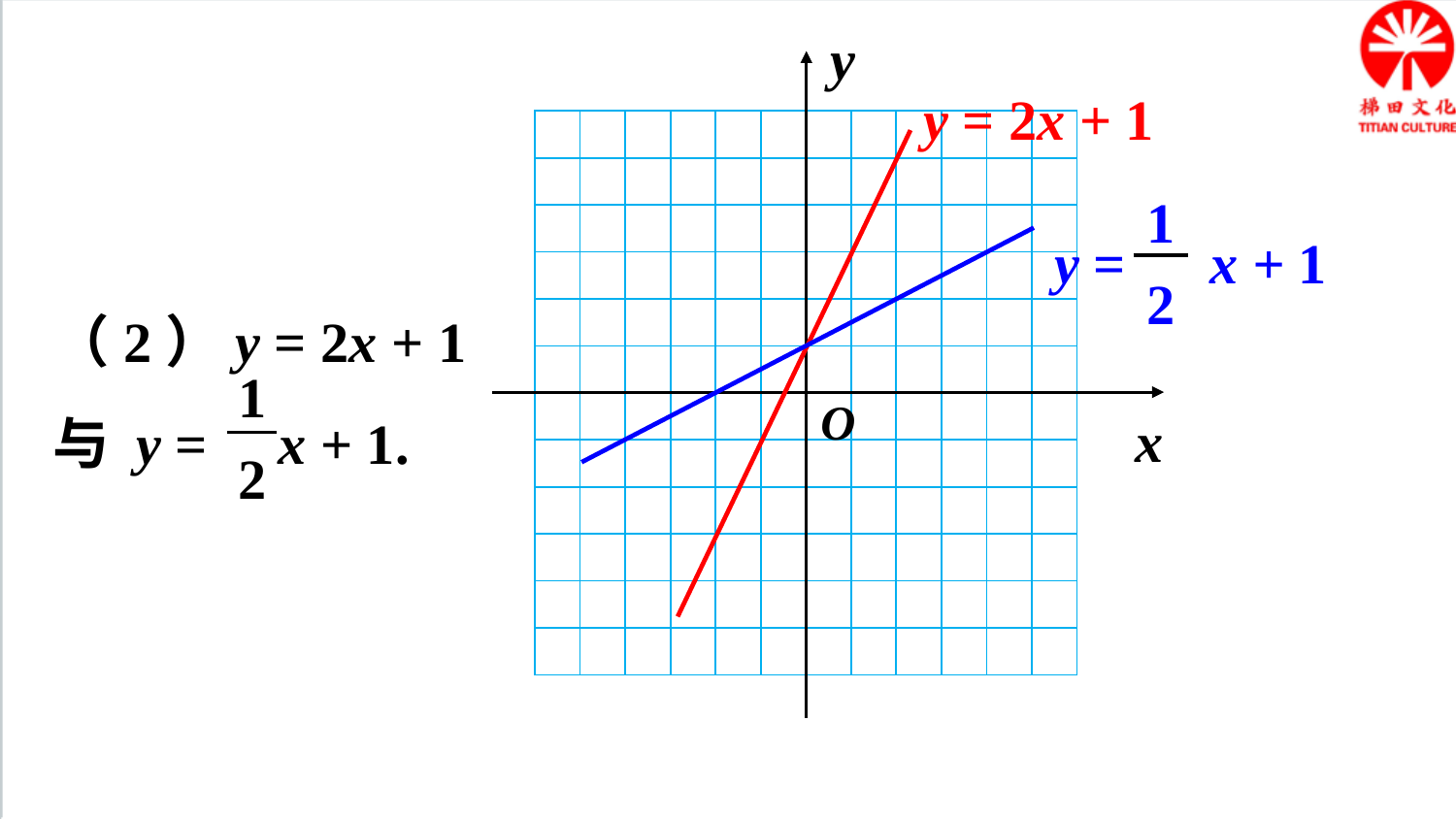

y
x
y = 2x + 1
|  |  |  |  |  |  |  |  |  |  |  |  |
| --- | --- | --- | --- | --- | --- | --- | --- | --- | --- | --- | --- |
|  |  |  |  |  |  |  |  |  |  |  |  |
|  |  |  |  |  |  |  |  |  |  |  |  |
|  |  |  |  |  |  |  |  |  |  |  |  |
|  |  |  |  |  |  |  |  |  |  |  |  |
|  |  |  |  |  |  |  |  |  |  |  |  |
|  |  |  |  |  |  |  |  |  |  |  |  |
|  |  |  |  |  |  |  |  |  |  |  |  |
|  |  |  |  |  |  |  |  |  |  |  |  |
|  |  |  |  |  |  |  |  |  |  |  |  |
|  |  |  |  |  |  |  |  |  |  |  |  |
|  |  |  |  |  |  |  |  |  |  |  |  |
1
2
y =      x + 1
（2）y = 2x + 1
与 y =     x + 1.
1
2
O